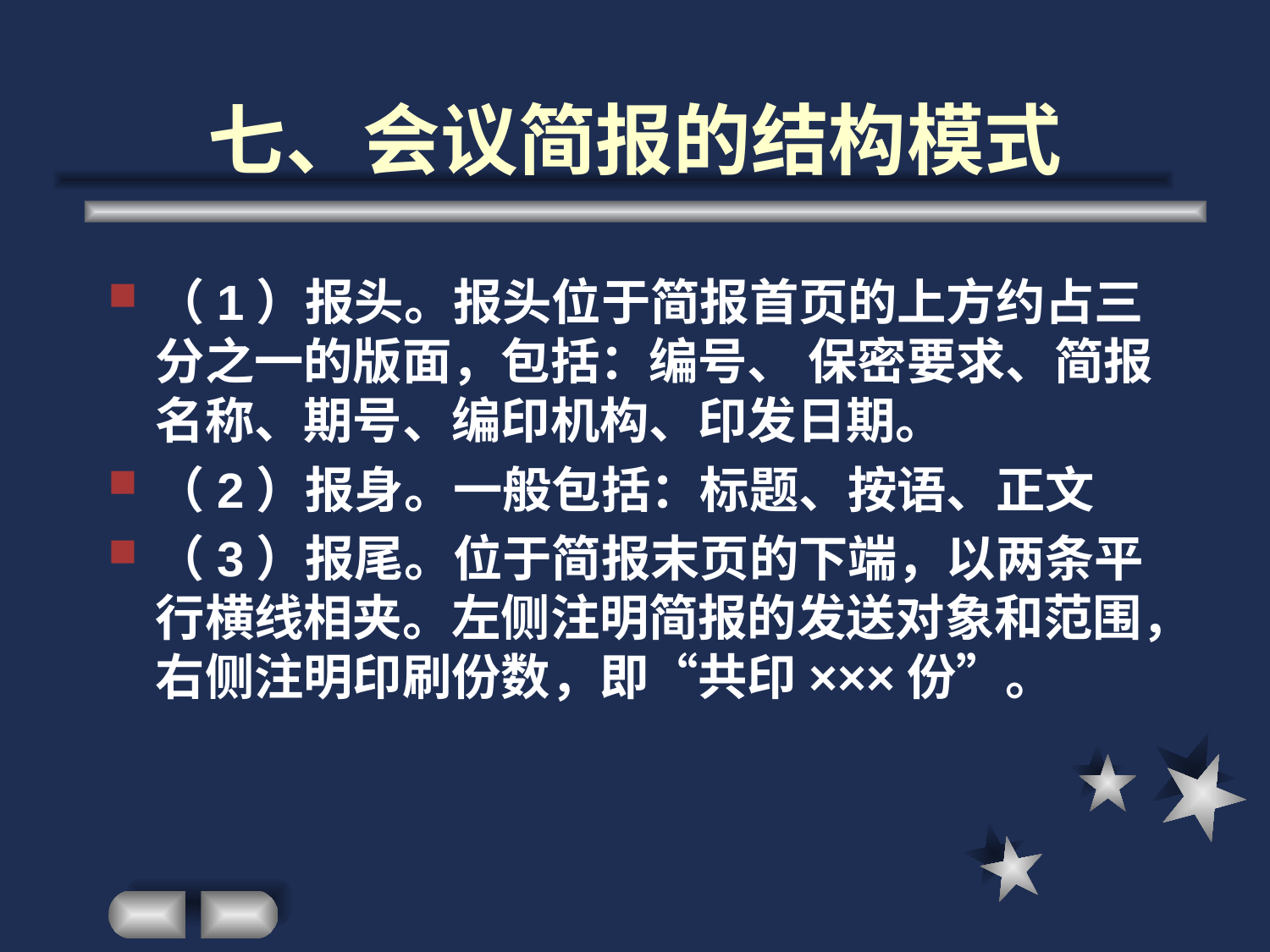

# 七、会议简报的结构模式
（1）报头。报头位于简报首页的上方约占三分之一的版面，包括：编号、 保密要求、简报名称、期号、编印机构、印发日期。
（2）报身。一般包括：标题、按语、正文
（3）报尾。位于简报末页的下端，以两条平行横线相夹。左侧注明简报的发送对象和范围，右侧注明印刷份数，即“共印×××份”。